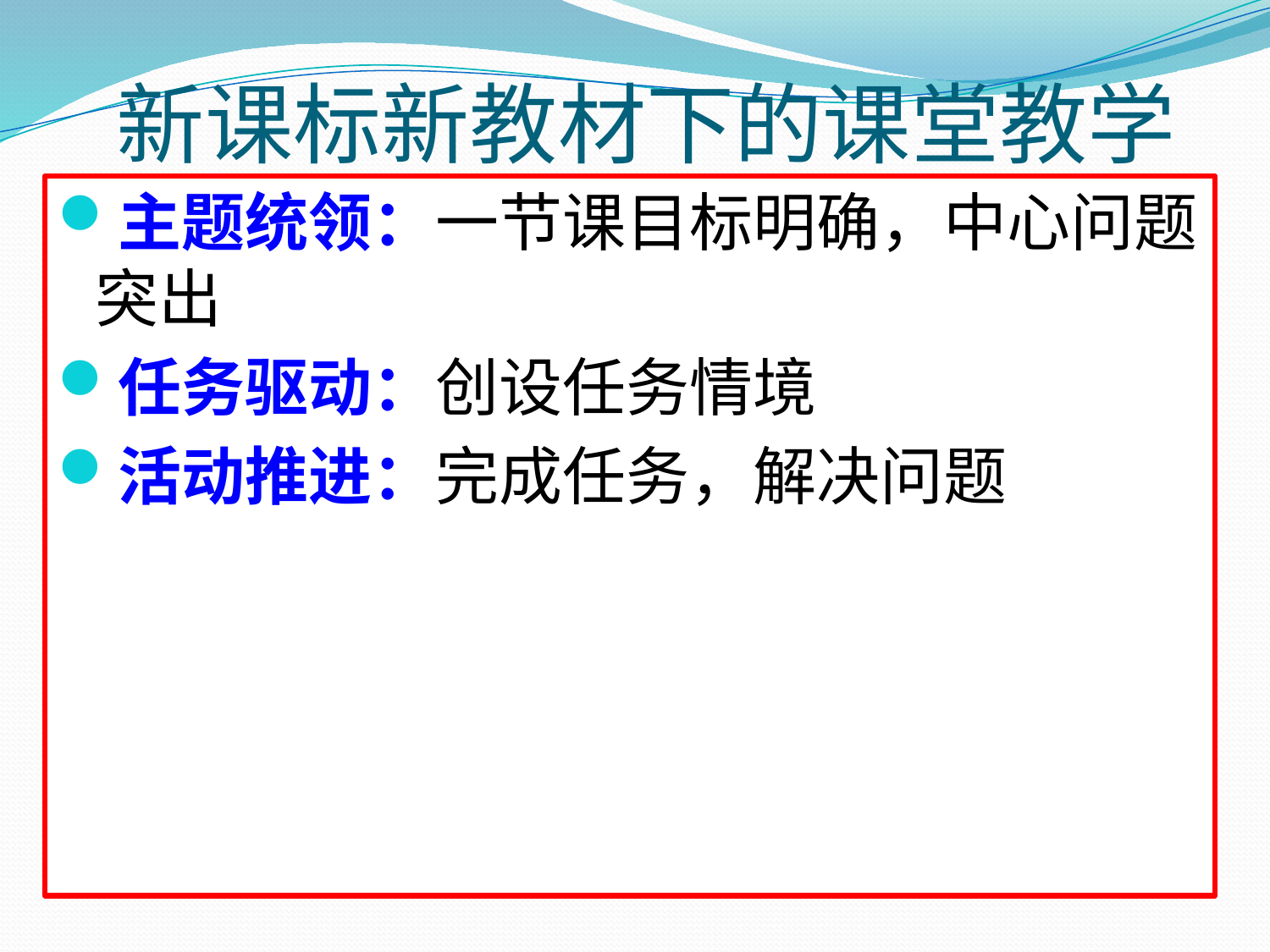

# 新课标新教材下的课堂教学
主题统领：一节课目标明确，中心问题突出
任务驱动：创设任务情境
活动推进：完成任务，解决问题